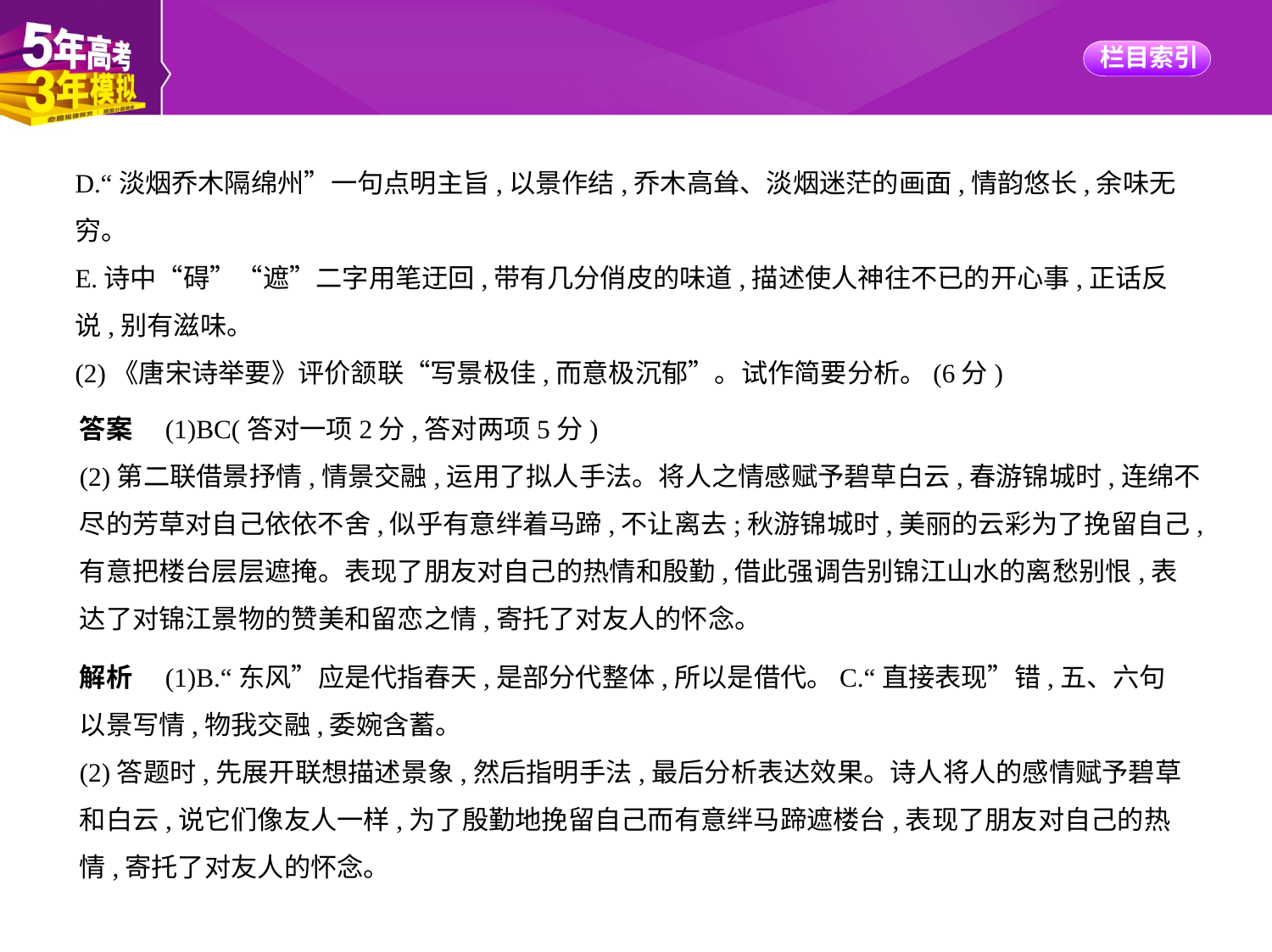

D.“淡烟乔木隔绵州”一句点明主旨,以景作结,乔木高耸、淡烟迷茫的画面,情韵悠长,余味无
穷。
E.诗中“碍”“遮”二字用笔迂回,带有几分俏皮的味道,描述使人神往不已的开心事,正话反
说,别有滋味。
(2)《唐宋诗举要》评价颔联“写景极佳,而意极沉郁”。试作简要分析。(6分)
答案　(1)BC(答对一项2分,答对两项5分)
(2)第二联借景抒情,情景交融,运用了拟人手法。将人之情感赋予碧草白云,春游锦城时,连绵不
尽的芳草对自己依依不舍,似乎有意绊着马蹄,不让离去;秋游锦城时,美丽的云彩为了挽留自己,
有意把楼台层层遮掩。表现了朋友对自己的热情和殷勤,借此强调告别锦江山水的离愁别恨,表
达了对锦江景物的赞美和留恋之情,寄托了对友人的怀念。
解析　(1)B.“东风”应是代指春天,是部分代整体,所以是借代。C.“直接表现”错,五、六句
以景写情,物我交融,委婉含蓄。
(2)答题时,先展开联想描述景象,然后指明手法,最后分析表达效果。诗人将人的感情赋予碧草
和白云,说它们像友人一样,为了殷勤地挽留自己而有意绊马蹄遮楼台,表现了朋友对自己的热
情,寄托了对友人的怀念。